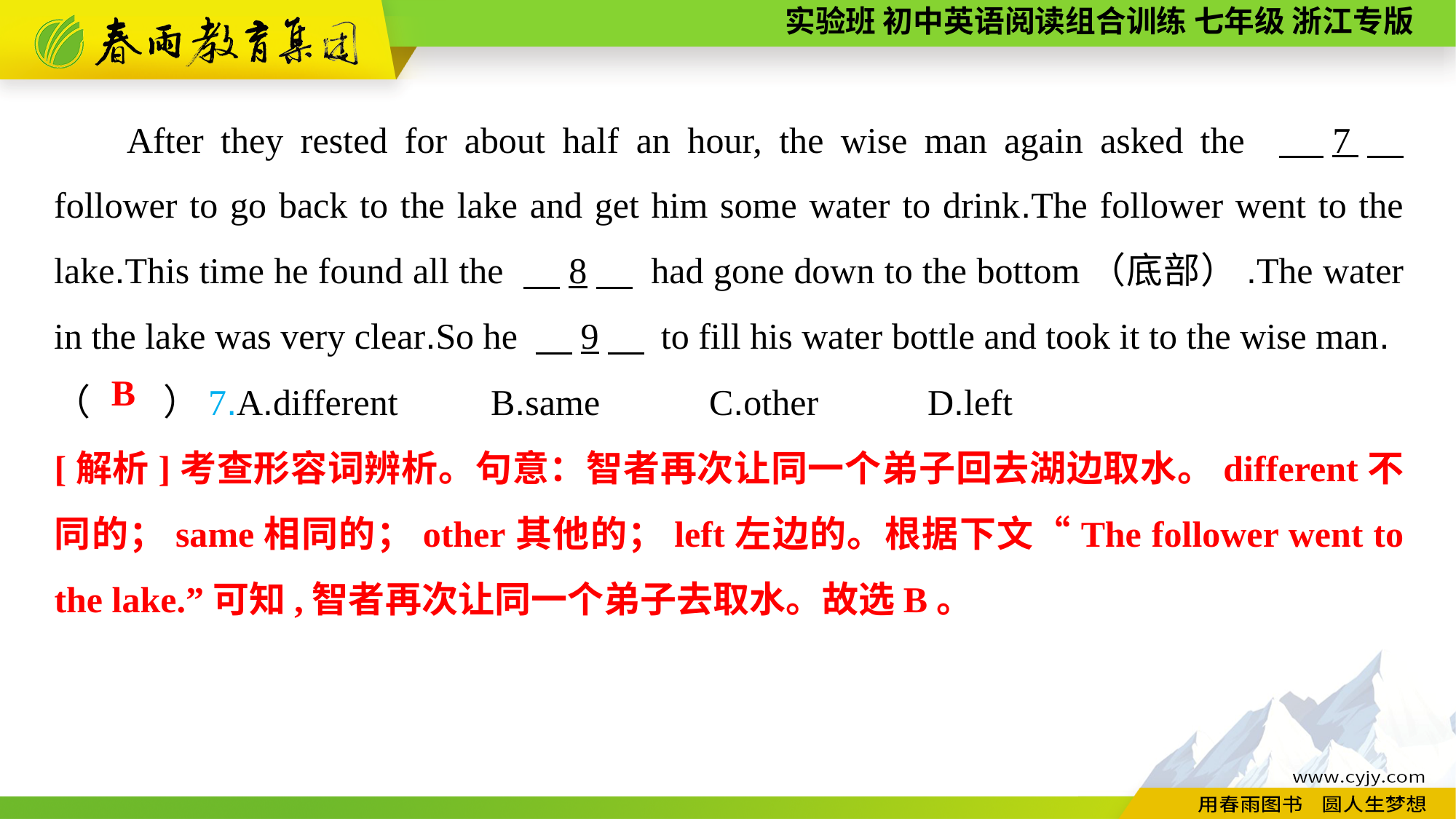

After they rested for about half an hour, the wise man again asked the 　7　 follower to go back to the lake and get him some water to drink.The follower went to the lake.This time he found all the 　8　 had gone down to the bottom（底部）.The water in the lake was very clear.So he 　9　 to fill his water bottle and took it to the wise man.
（　　）7.A.different	B.same	C.other	D.left
B
[解析]考查形容词辨析。句意：智者再次让同一个弟子回去湖边取水。different不同的；same相同的；other其他的；left左边的。根据下文“The follower went to the lake.”可知,智者再次让同一个弟子去取水。故选B。